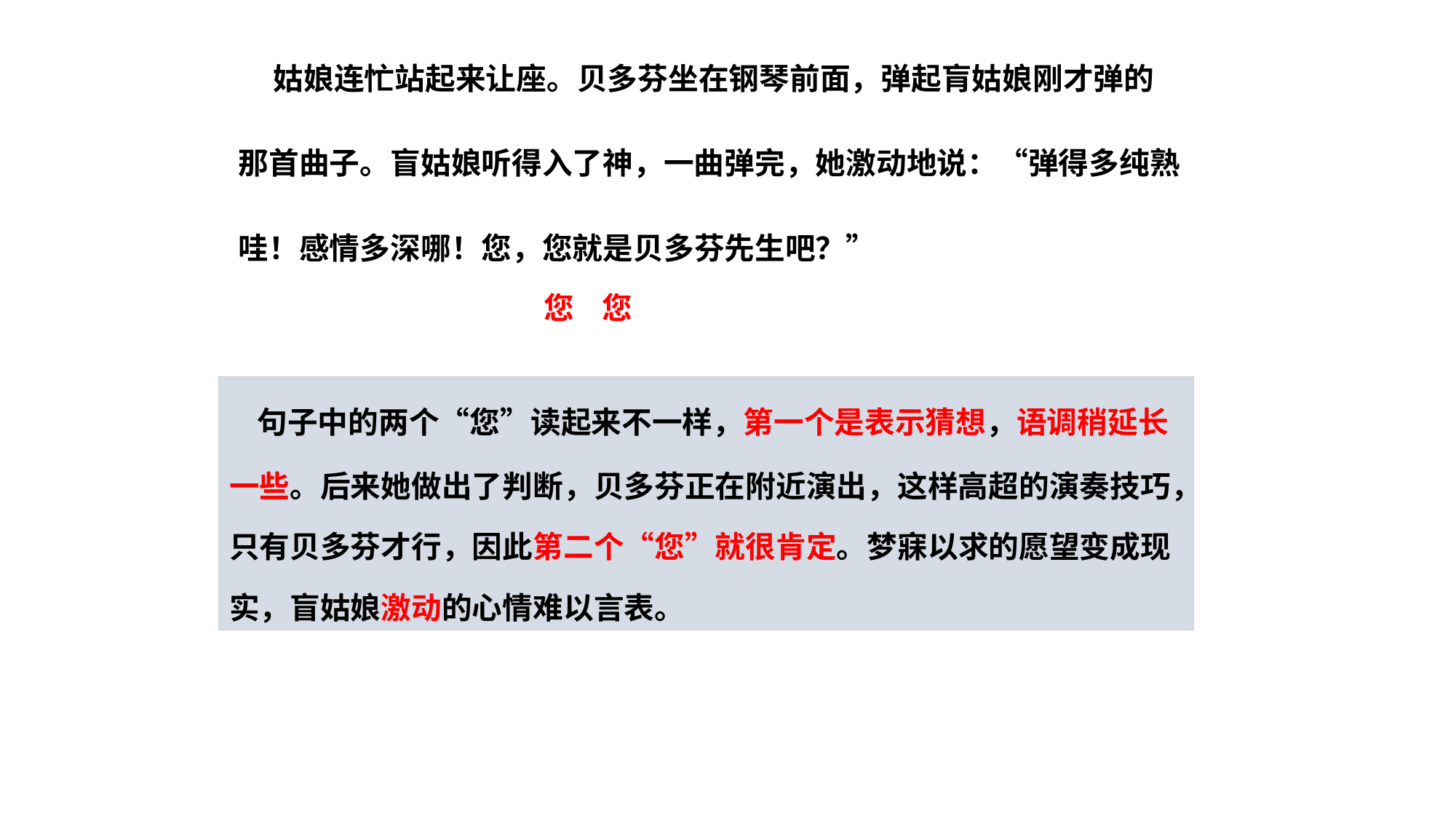

姑娘连忙站起来让座。贝多芬坐在钢琴前面，弹起肓姑娘刚才弹的那首曲子。盲姑娘听得入了神，一曲弹完，她激动地说：“弹得多纯熟哇！感情多深哪！您，您就是贝多芬先生吧？”
您
您
  句子中的两个“您”读起来不一样，第一个是表示猜想，语调稍延长一些。后来她做出了判断，贝多芬正在附近演出，这样高超的演奏技巧，只有贝多芬才行，因此第二个“您”就很肯定。梦寐以求的愿望变成现实，盲姑娘激动的心情难以言表。